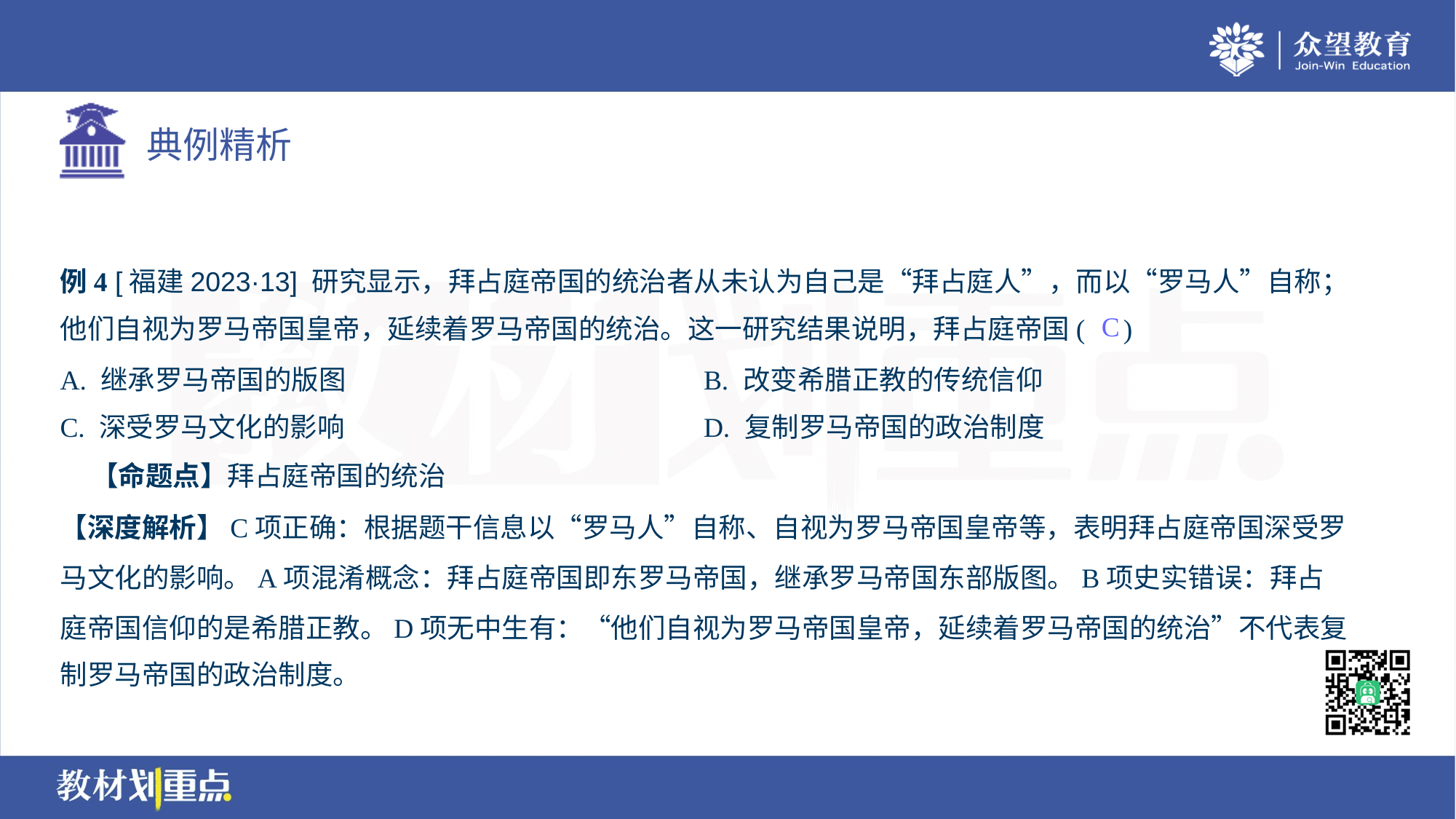

例4 [福建2023·13] 研究显示，拜占庭帝国的统治者从未认为自己是“拜占庭人”，而以“罗马人”自称；
他们自视为罗马帝国皇帝，延续着罗马帝国的统治。这一研究结果说明，拜占庭帝国(     )
C
A. 继承罗马帝国的版图	B. 改变希腊正教的传统信仰
C. 深受罗马文化的影响	D. 复制罗马帝国的政治制度
    【命题点】拜占庭帝国的统治
【深度解析】C项正确：根据题干信息以“罗马人”自称、自视为罗马帝国皇帝等，表明拜占庭帝国深受罗
马文化的影响。A项混淆概念：拜占庭帝国即东罗马帝国，继承罗马帝国东部版图。B项史实错误：拜占
庭帝国信仰的是希腊正教。D项无中生有：“他们自视为罗马帝国皇帝，延续着罗马帝国的统治”不代表复
制罗马帝国的政治制度。